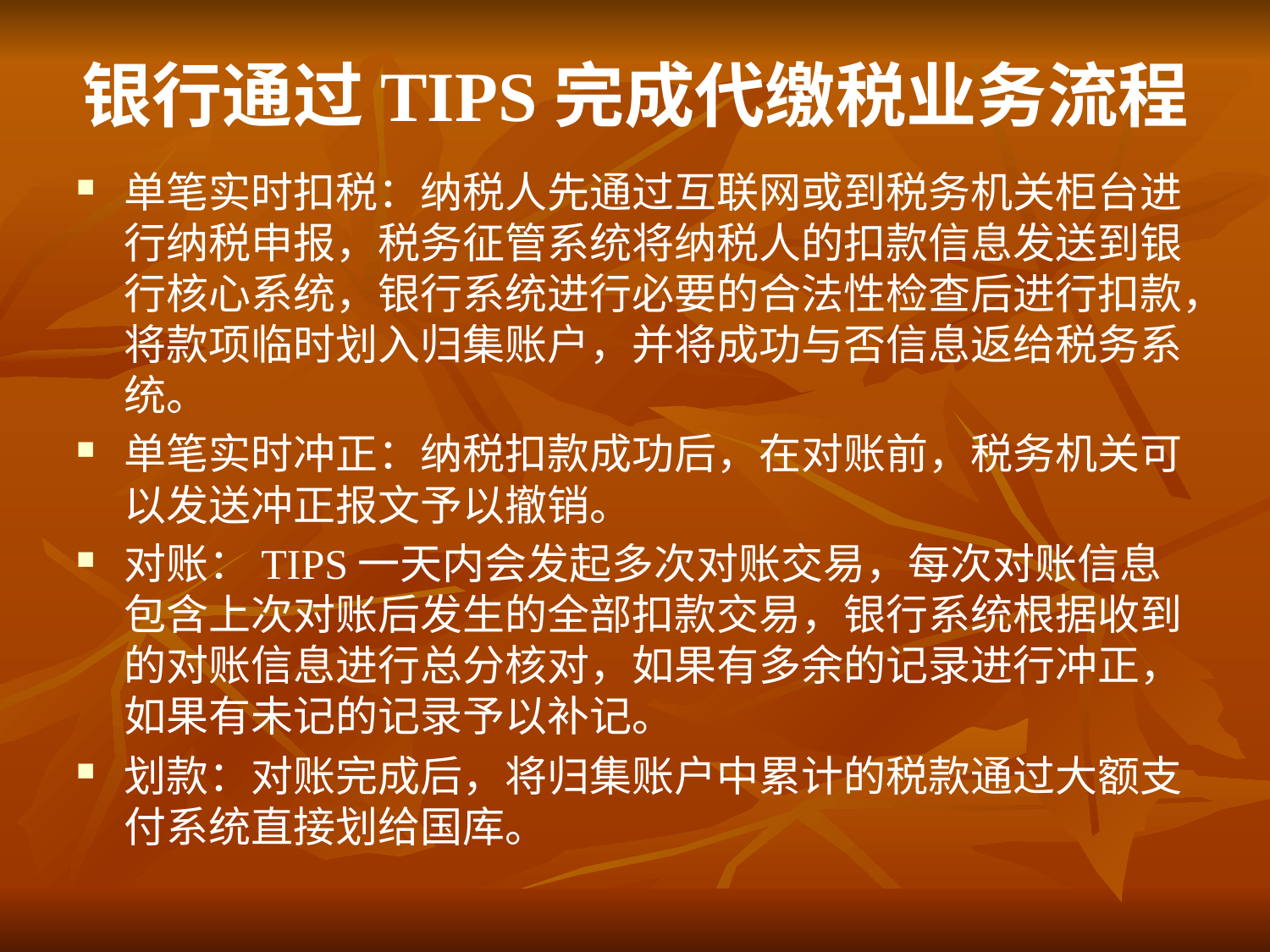

# 银行通过TIPS完成代缴税业务流程
单笔实时扣税：纳税人先通过互联网或到税务机关柜台进行纳税申报，税务征管系统将纳税人的扣款信息发送到银行核心系统，银行系统进行必要的合法性检查后进行扣款，将款项临时划入归集账户，并将成功与否信息返给税务系统。
单笔实时冲正：纳税扣款成功后，在对账前，税务机关可以发送冲正报文予以撤销。
对账：TIPS一天内会发起多次对账交易，每次对账信息包含上次对账后发生的全部扣款交易，银行系统根据收到的对账信息进行总分核对，如果有多余的记录进行冲正，如果有未记的记录予以补记。
划款：对账完成后，将归集账户中累计的税款通过大额支付系统直接划给国库。